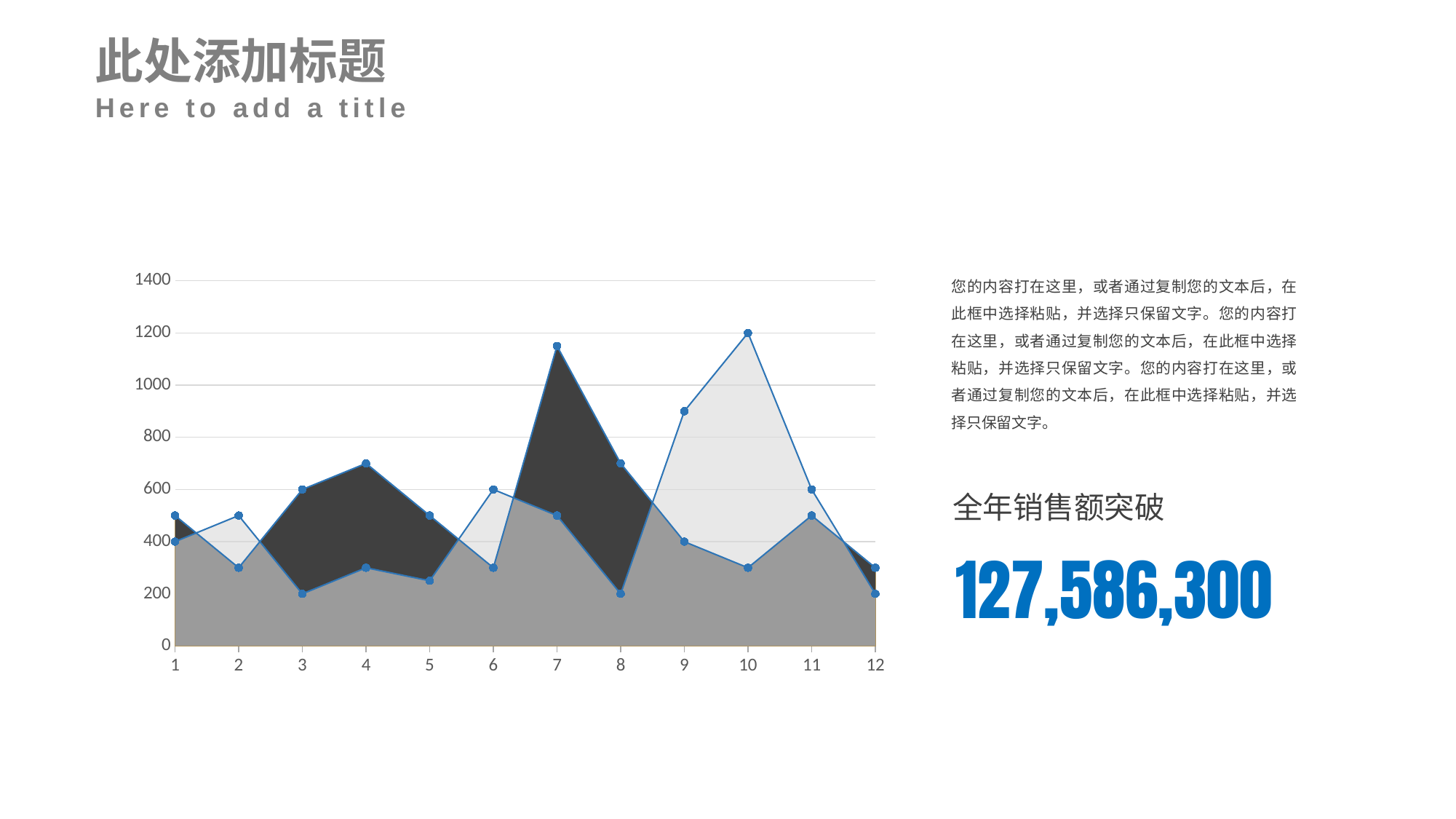

此处添加标题
Here to add a title
您的内容打在这里，或者通过复制您的文本后，在此框中选择粘贴，并选择只保留文字。您的内容打在这里，或者通过复制您的文本后，在此框中选择粘贴，并选择只保留文字。您的内容打在这里，或者通过复制您的文本后，在此框中选择粘贴，并选择只保留文字。

### Chart

| Category |  |  |  |  |
|---|---|---|---|---|
全年销售额突破
127,586,300